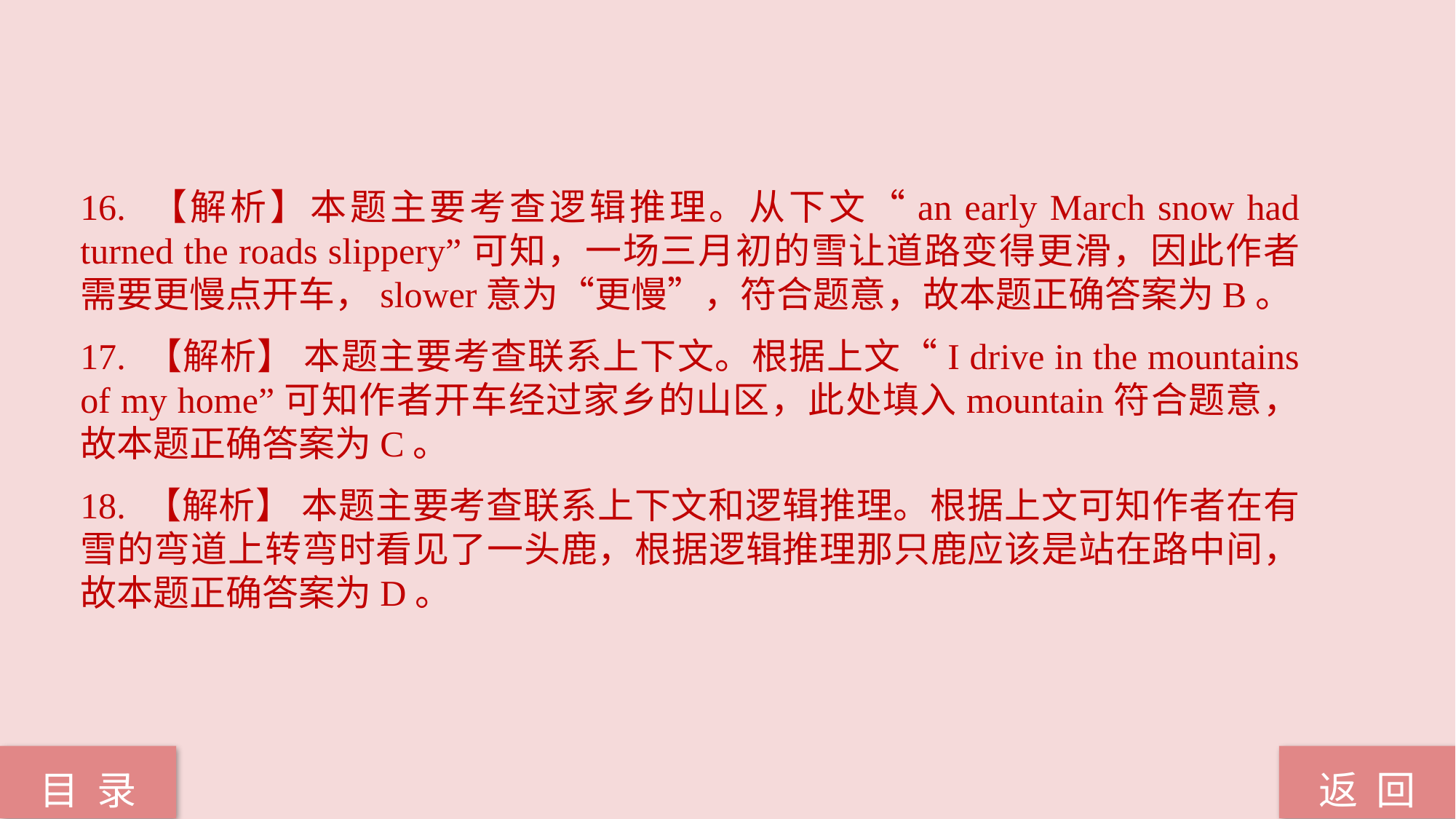

16. 【解析】本题主要考查逻辑推理。从下文“an early March snow had turned the roads slippery”可知，一场三月初的雪让道路变得更滑，因此作者需要更慢点开车，slower意为“更慢”，符合题意，故本题正确答案为B。
17. 【解析】 本题主要考查联系上下文。根据上文“I drive in the mountains of my home”可知作者开车经过家乡的山区，此处填入mountain符合题意，故本题正确答案为C。
18. 【解析】 本题主要考查联系上下文和逻辑推理。根据上文可知作者在有雪的弯道上转弯时看见了一头鹿，根据逻辑推理那只鹿应该是站在路中间，故本题正确答案为D。
返  回